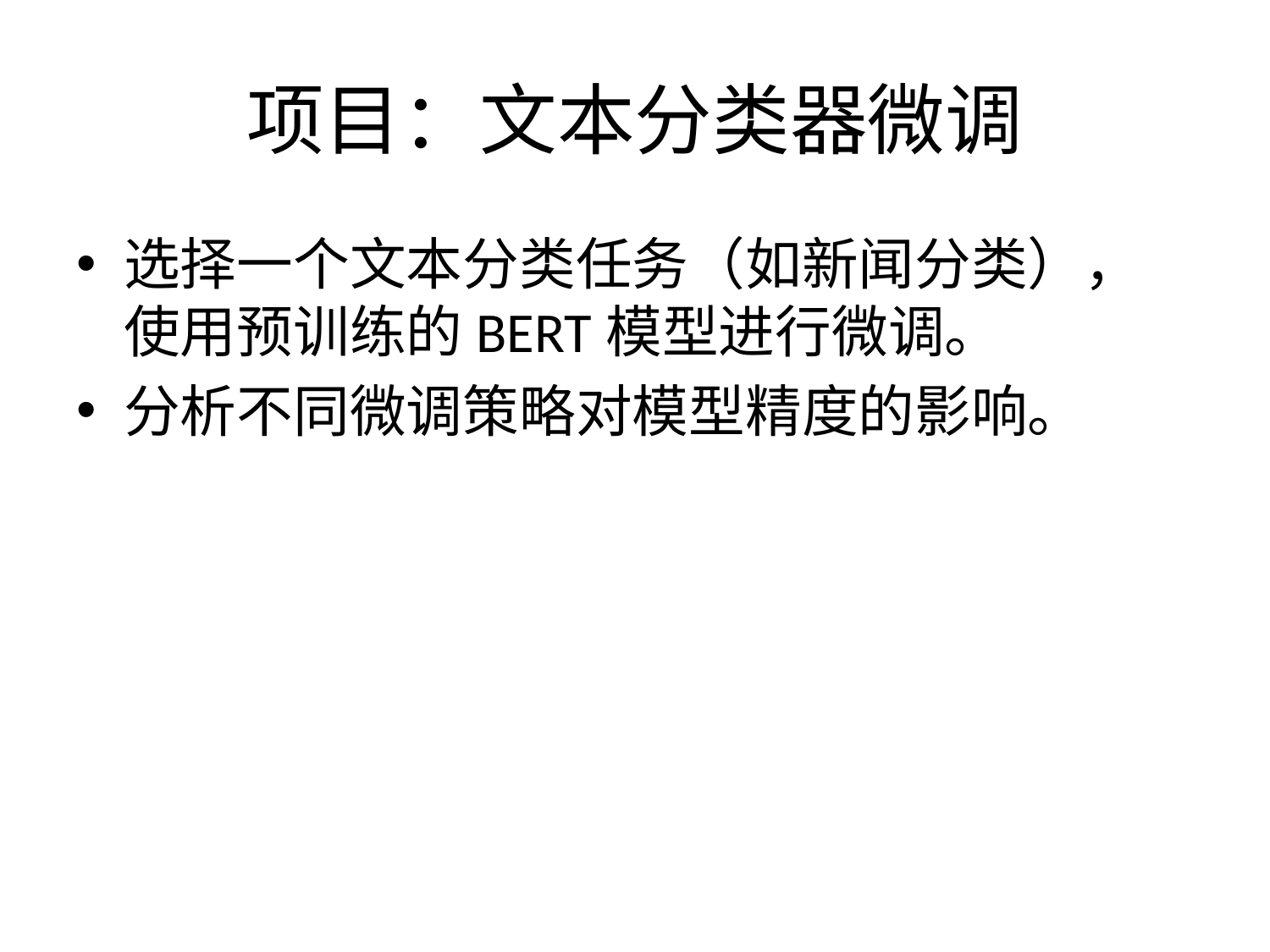

# 项目：文本分类器微调
选择一个文本分类任务（如新闻分类），使用预训练的BERT模型进行微调。
分析不同微调策略对模型精度的影响。